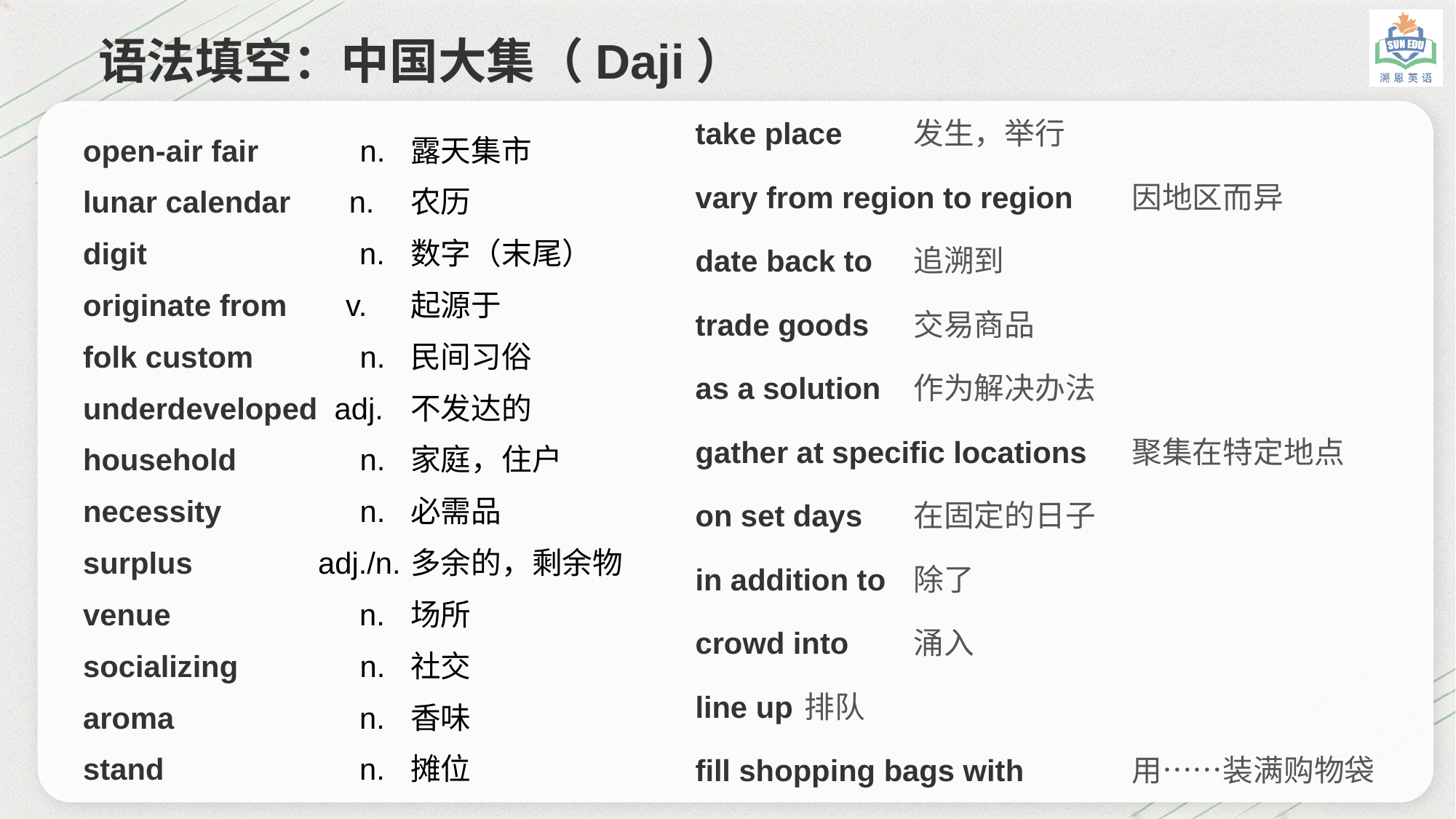

语法填空：中国大集（Daji）

take place	发生，举行
vary from region to region	因地区而异
date back to	追溯到
trade goods	交易商品
as a solution	作为解决办法
gather at specific locations	聚集在特定地点
on set days	在固定的日子
in addition to	除了
crowd into	涌入
line up	排队
fill shopping bags with	用……装满购物袋

open-air fair	       n.	露天集市
lunar calendar       n.	农历
digit	                    n.	数字（末尾）
originate from       v.	起源于
folk custom	       n.	民间习俗
underdeveloped  adj.	不发达的
household	       n.	家庭，住户
necessity	       n.	必需品
surplus	  adj./n.	多余的，剩余物
venue	                    n.	场所
socializing	       n.	社交
aroma	                    n.	香味
stand	                    n.	摊位